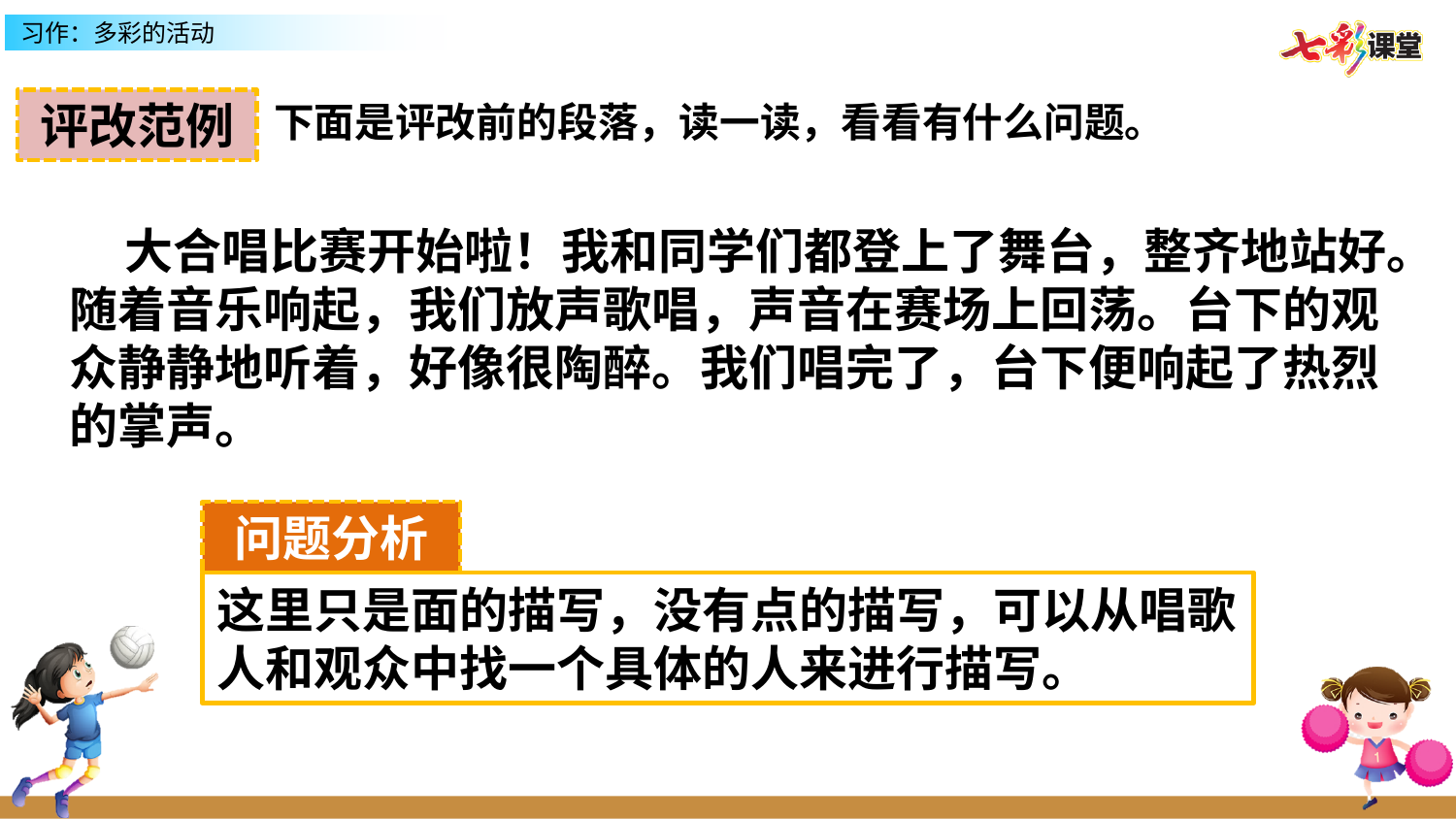

评改范例
下面是评改前的段落，读一读，看看有什么问题。
    大合唱比赛开始啦！我和同学们都登上了舞台，整齐地站好。随着音乐响起，我们放声歌唱，声音在赛场上回荡。台下的观众静静地听着，好像很陶醉。我们唱完了，台下便响起了热烈的掌声。
问题分析
这里只是面的描写，没有点的描写，可以从唱歌人和观众中找一个具体的人来进行描写。